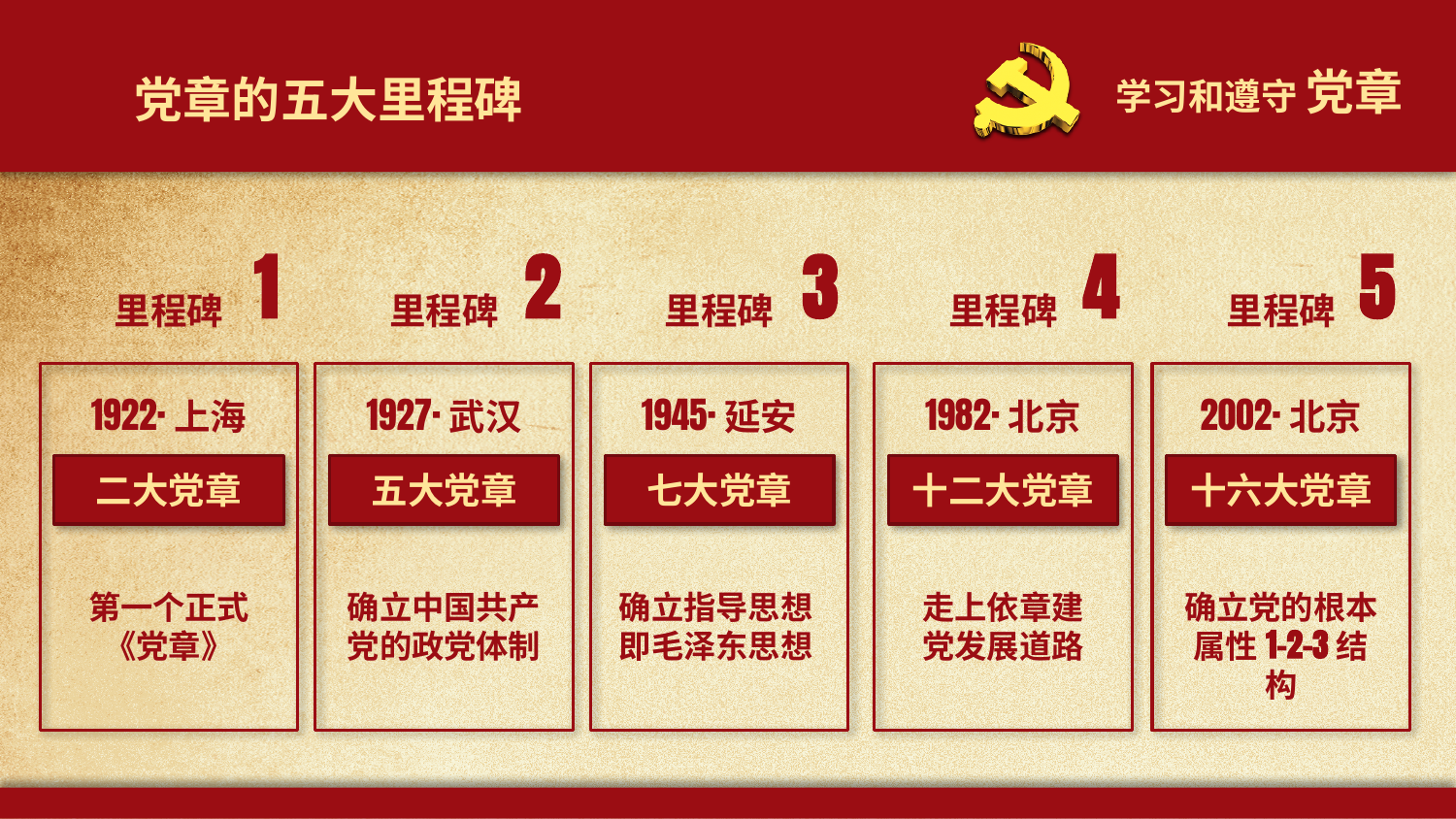

党章的五大里程碑
1
里程碑
2
里程碑
3
里程碑
4
里程碑
5
里程碑

1922·上海
二大党章
第一个正式
《党章》

1927·武汉
五大党章
确立中国共产党的政党体制

1945·延安
七大党章
确立指导思想即毛泽东思想

1982·北京
十二大党章
走上依章建
党发展道路

2002·北京
十六大党章
确立党的根本属性1-2-3结构